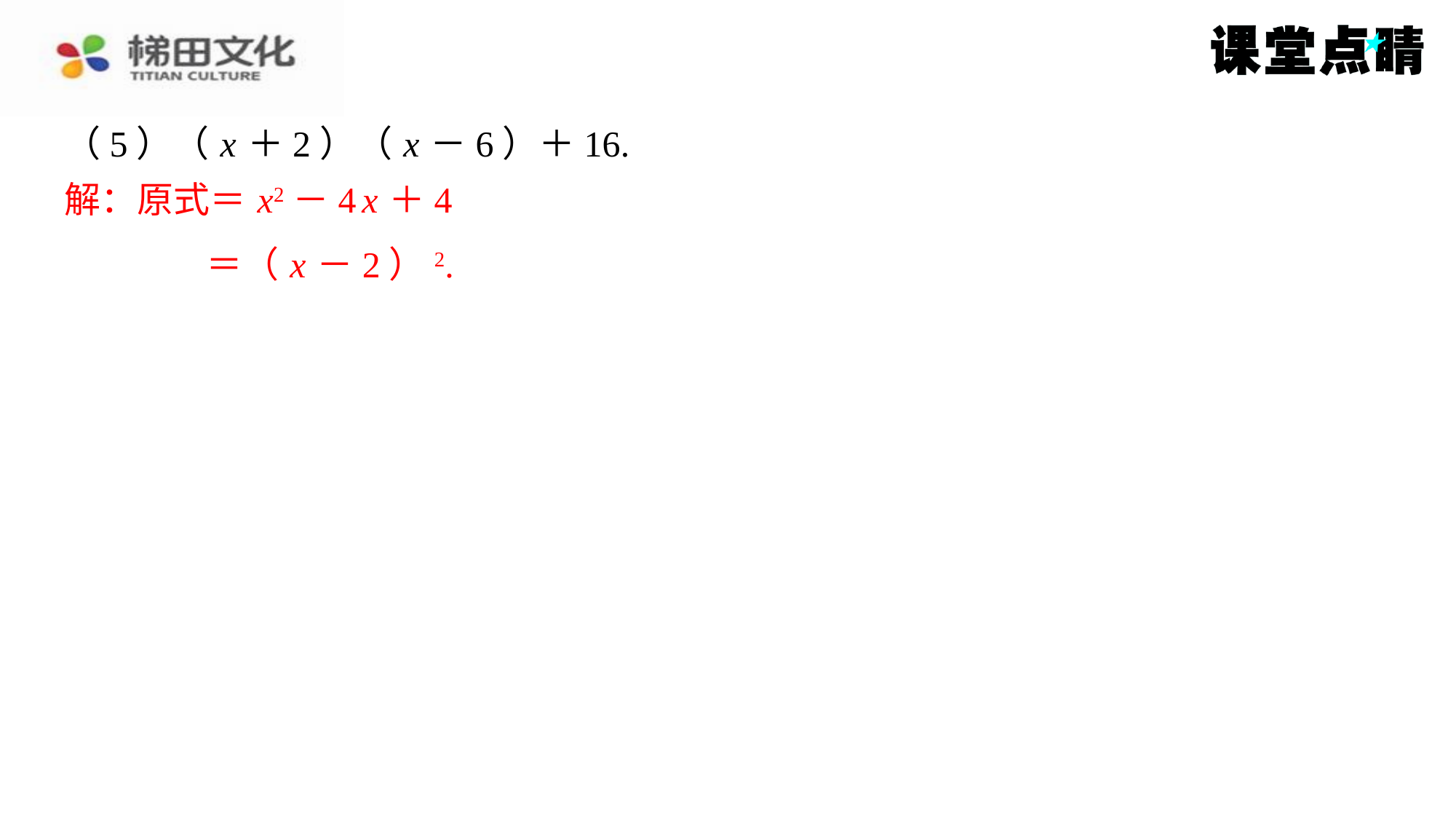

（5）（ x ＋2）（ x －6）＋16.
解：原式＝ x2－4 x ＋4
＝（ x －2）2.
解：原式＝ x2－4 x ＋4
＝（ x －2）2.